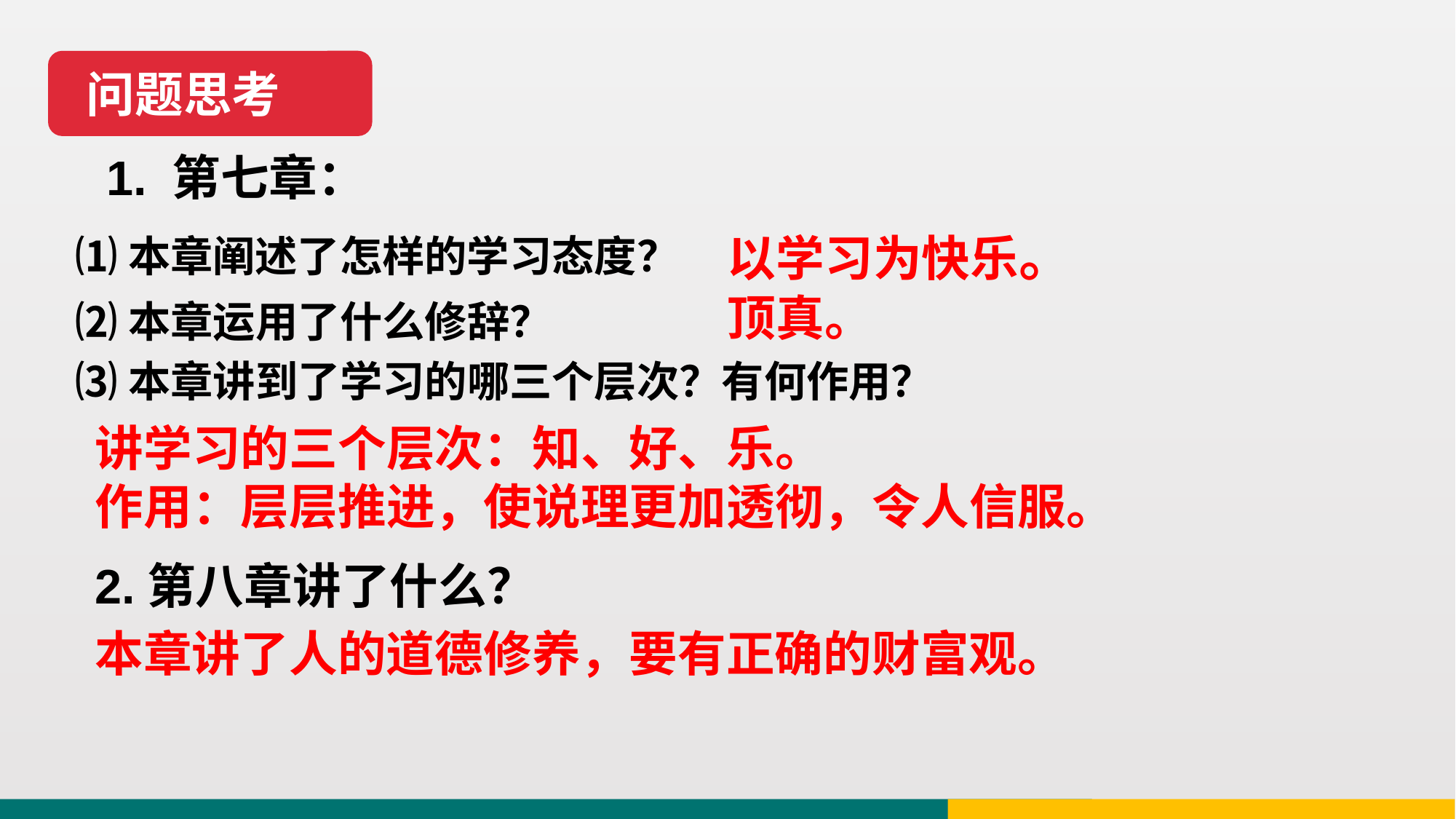

问题思考
问题思考
1. 第七章：
以学习为快乐。
⑴本章阐述了怎样的学习态度？
顶真。
⑵本章运用了什么修辞？
⑶本章讲到了学习的哪三个层次？有何作用？
讲学习的三个层次：知、好、乐。
作用：层层推进，使说理更加透彻，令人信服。
2.第八章讲了什么？
本章讲了人的道德修养，要有正确的财富观。